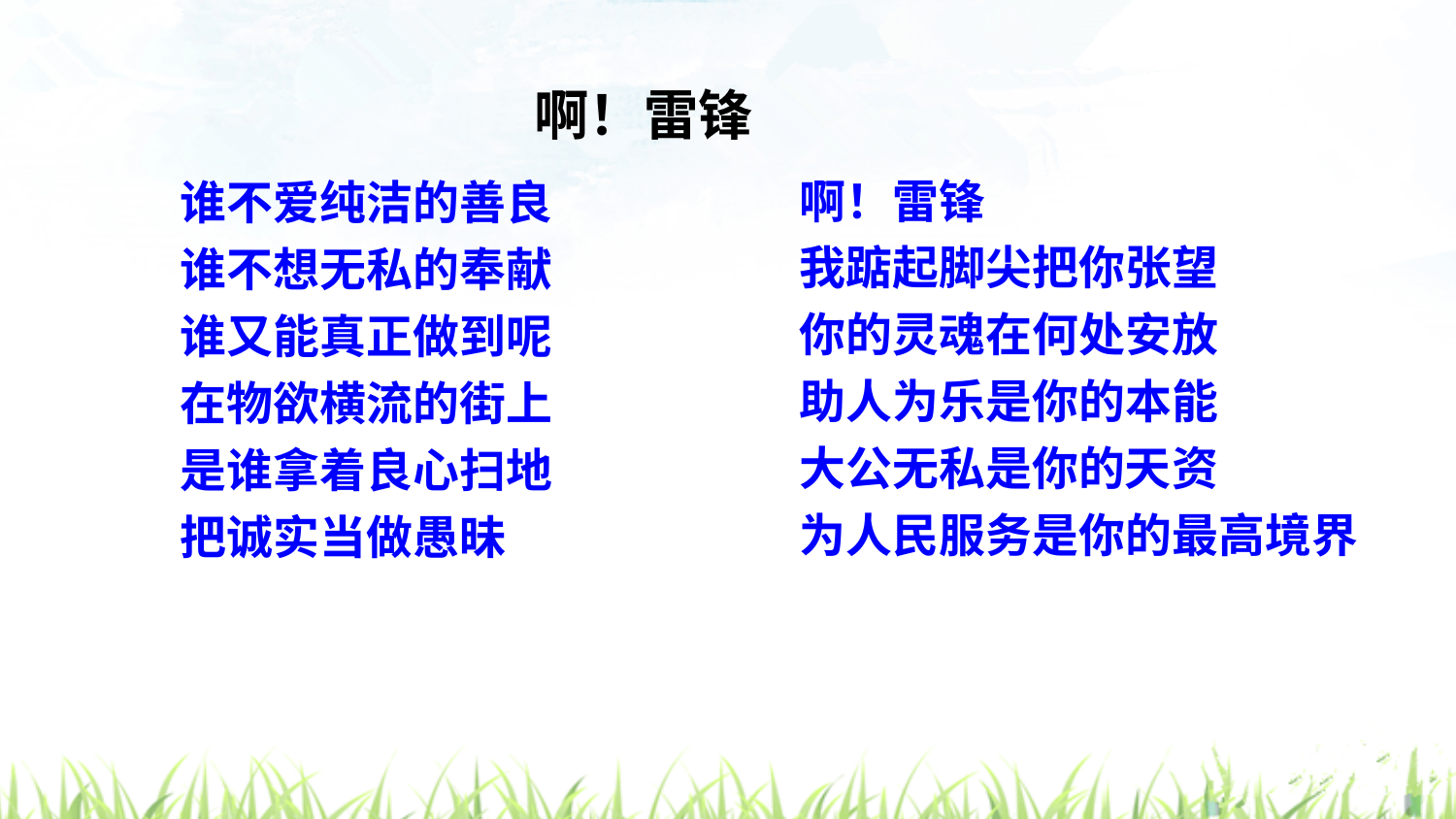

啊！雷锋
啊！雷锋
我踮起脚尖把你张望
你的灵魂在何处安放
助人为乐是你的本能
大公无私是你的天资
为人民服务是你的最高境界
谁不爱纯洁的善良
谁不想无私的奉献
谁又能真正做到呢
在物欲横流的街上
是谁拿着良心扫地
把诚实当做愚昧